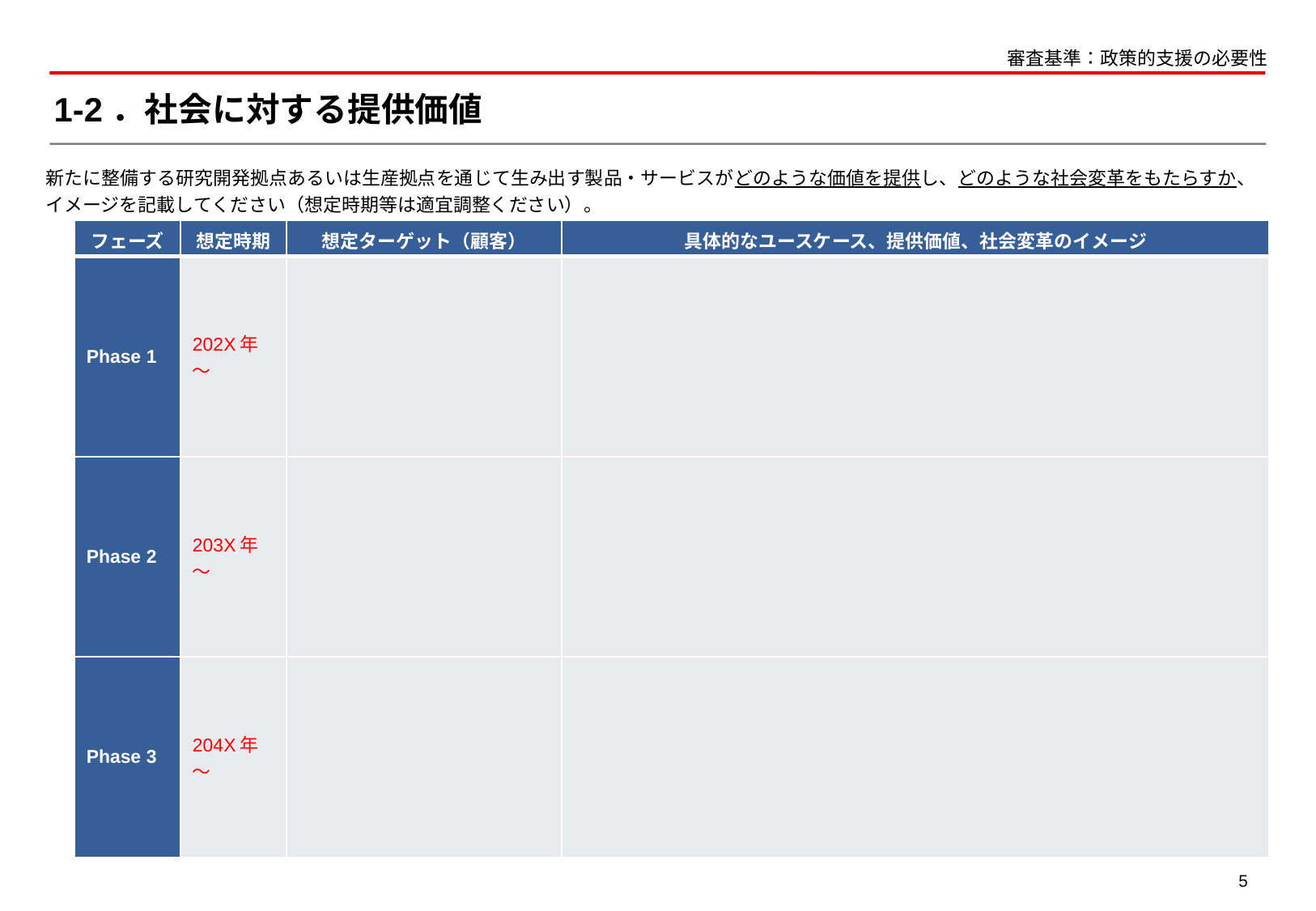

審査基準：政策的支援の必要性
# 1-2．社会に対する提供価値
新たに整備する研究開発拠点あるいは生産拠点を通じて生み出す製品・サービスがどのような価値を提供し、どのような社会変革をもたらすか、イメージを記載してください（想定時期等は適宜調整ください）。
| フェーズ | 想定時期 | 想定ターゲット（顧客） | 具体的なユースケース、提供価値、社会変革のイメージ |
| --- | --- | --- | --- |
| Phase 1 | 202X年～ |  |  |
| Phase 2 | 203X年～ |  |  |
| Phase 3 | 204X年～ |  |  |